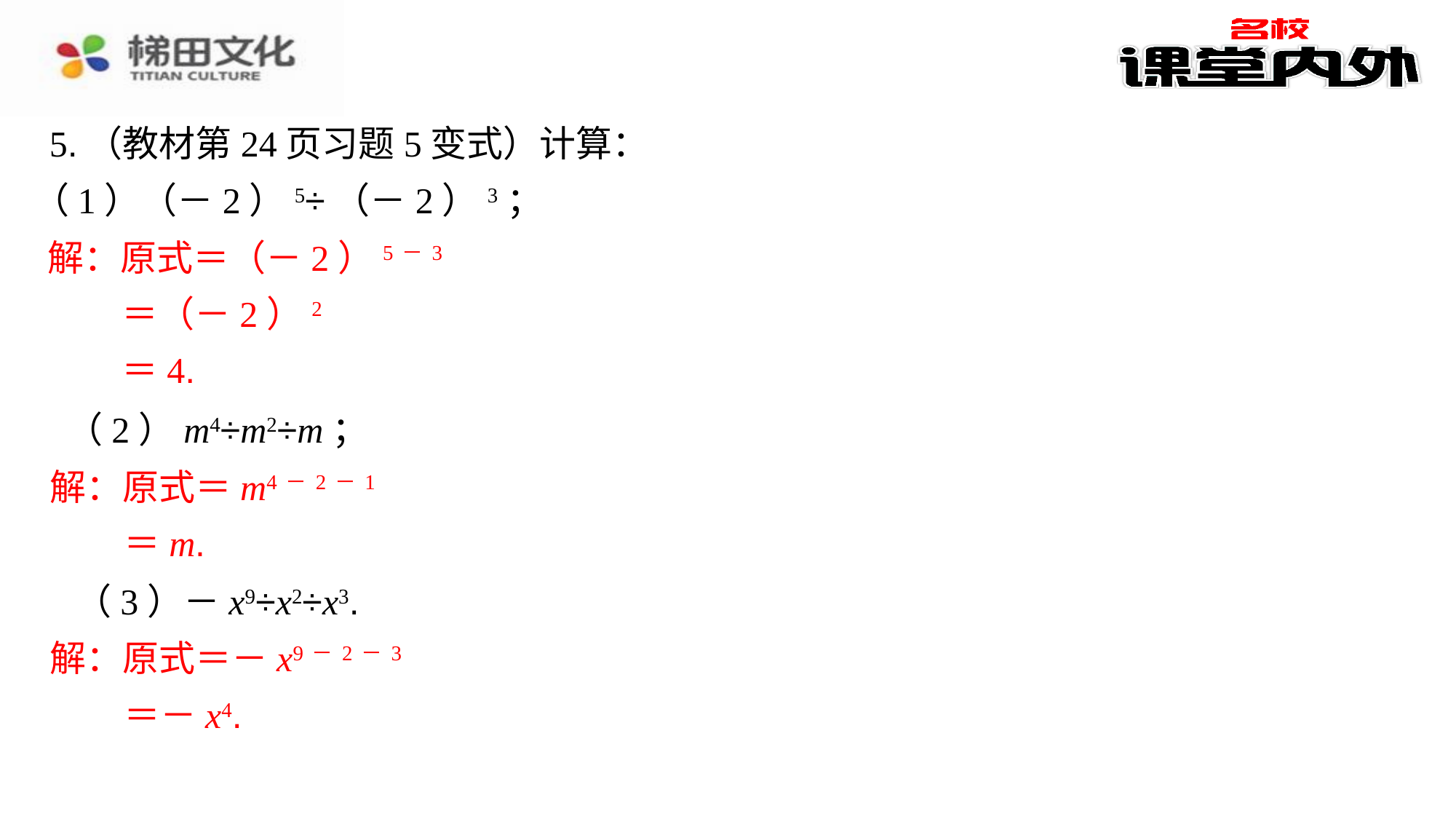

5.（教材第24页习题5变式）计算：
（1）（－2）5÷（－2）3；
解：原式＝（－2）5－3
        ＝（－2）2
        ＝4.
（2）m4÷m2÷m；
解：原式＝m4－2－1
        ＝m.
（3）－x9÷x2÷x3.
解：原式＝－x9－2－3
        ＝－x4.